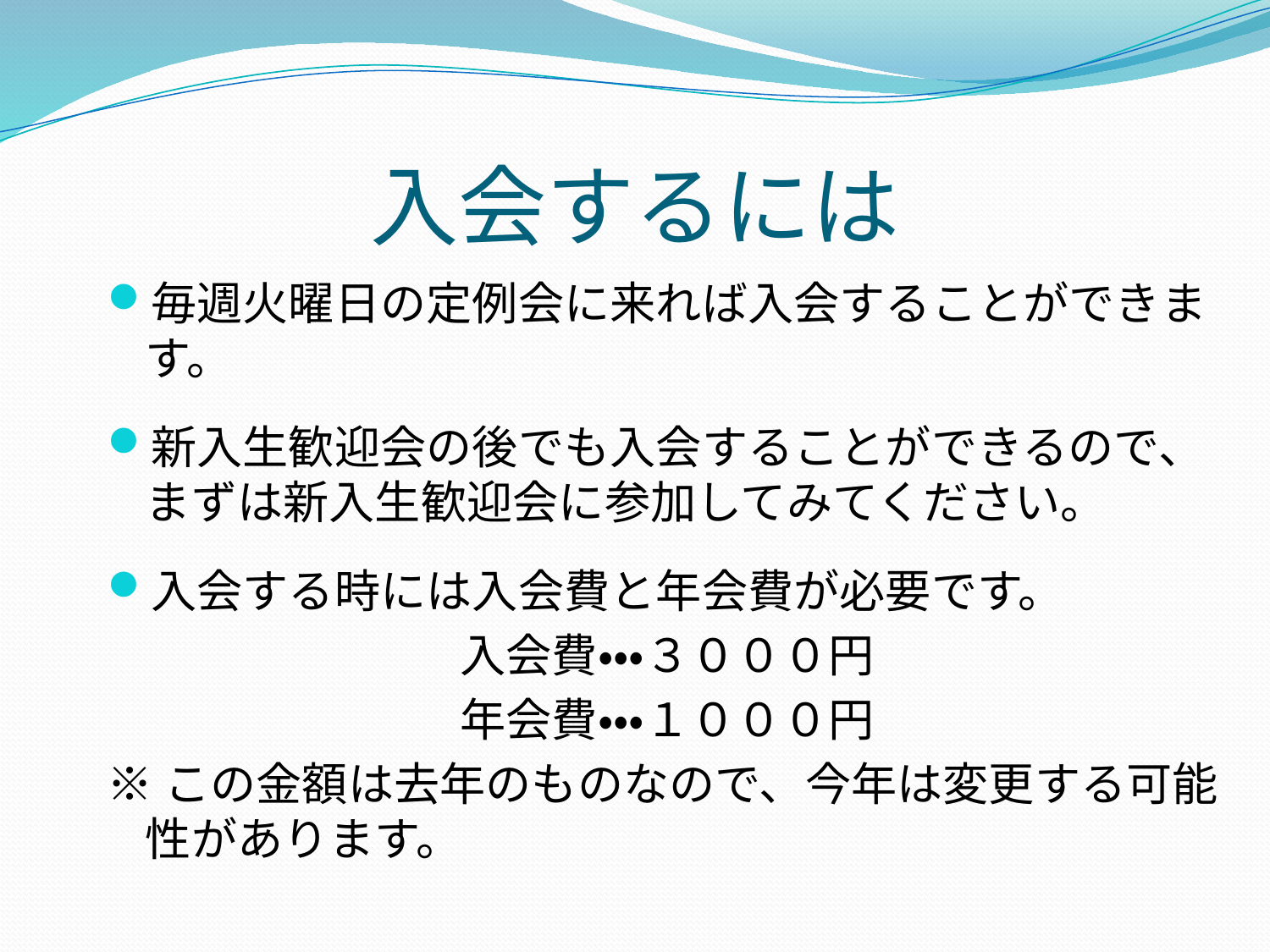

# 入会するには
毎週火曜日の定例会に来れば入会することができます。

新入生歓迎会の後でも入会することができるので、まずは新入生歓迎会に参加してみてください。

入会する時には入会費と年会費が必要です。
入会費・・・３０００円
年会費・・・１０００円
※この金額は去年のものなので、今年は変更する可能性があります。